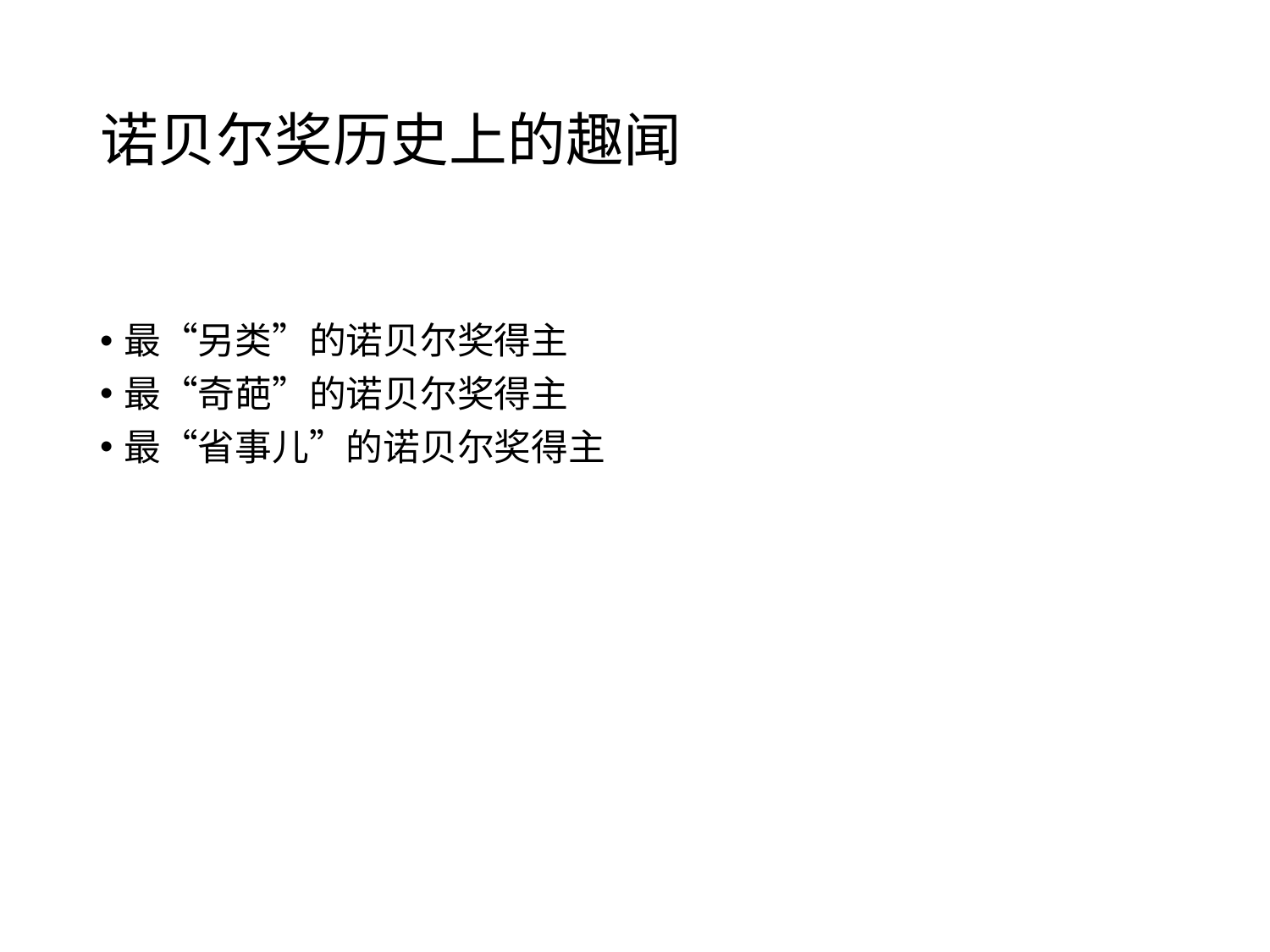

# 诺贝尔奖历史上的趣闻
最“另类”的诺贝尔奖得主
最“奇葩”的诺贝尔奖得主
最“省事儿”的诺贝尔奖得主